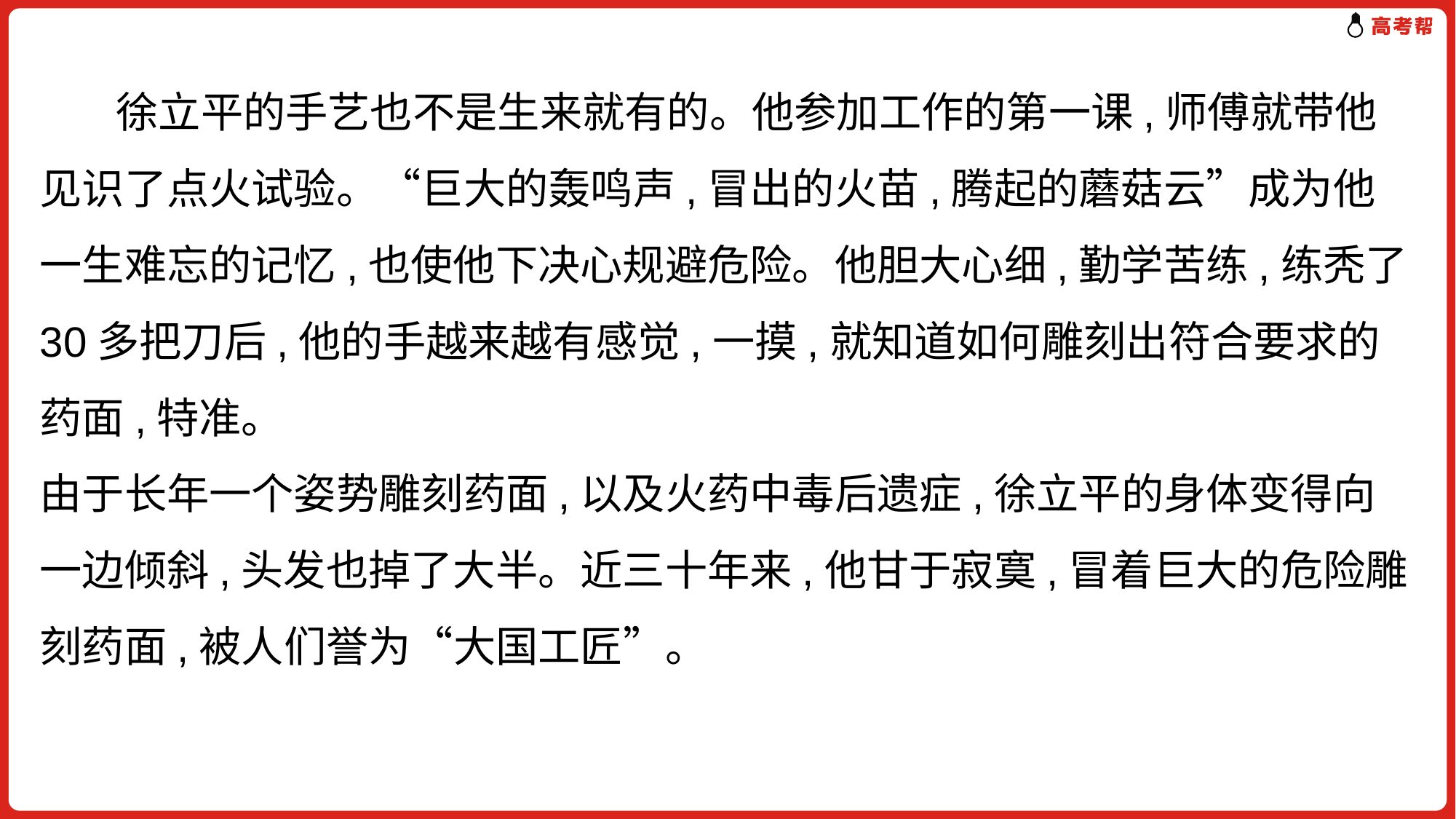

徐立平的手艺也不是生来就有的。他参加工作的第一课,师傅就带他见识了点火试验。“巨大的轰鸣声,冒出的火苗,腾起的蘑菇云”成为他一生难忘的记忆,也使他下决心规避危险。他胆大心细,勤学苦练,练秃了30多把刀后,他的手越来越有感觉,一摸,就知道如何雕刻出符合要求的药面,特准。
由于长年一个姿势雕刻药面,以及火药中毒后遗症,徐立平的身体变得向一边倾斜,头发也掉了大半。近三十年来,他甘于寂寞,冒着巨大的危险雕刻药面,被人们誉为“大国工匠”。